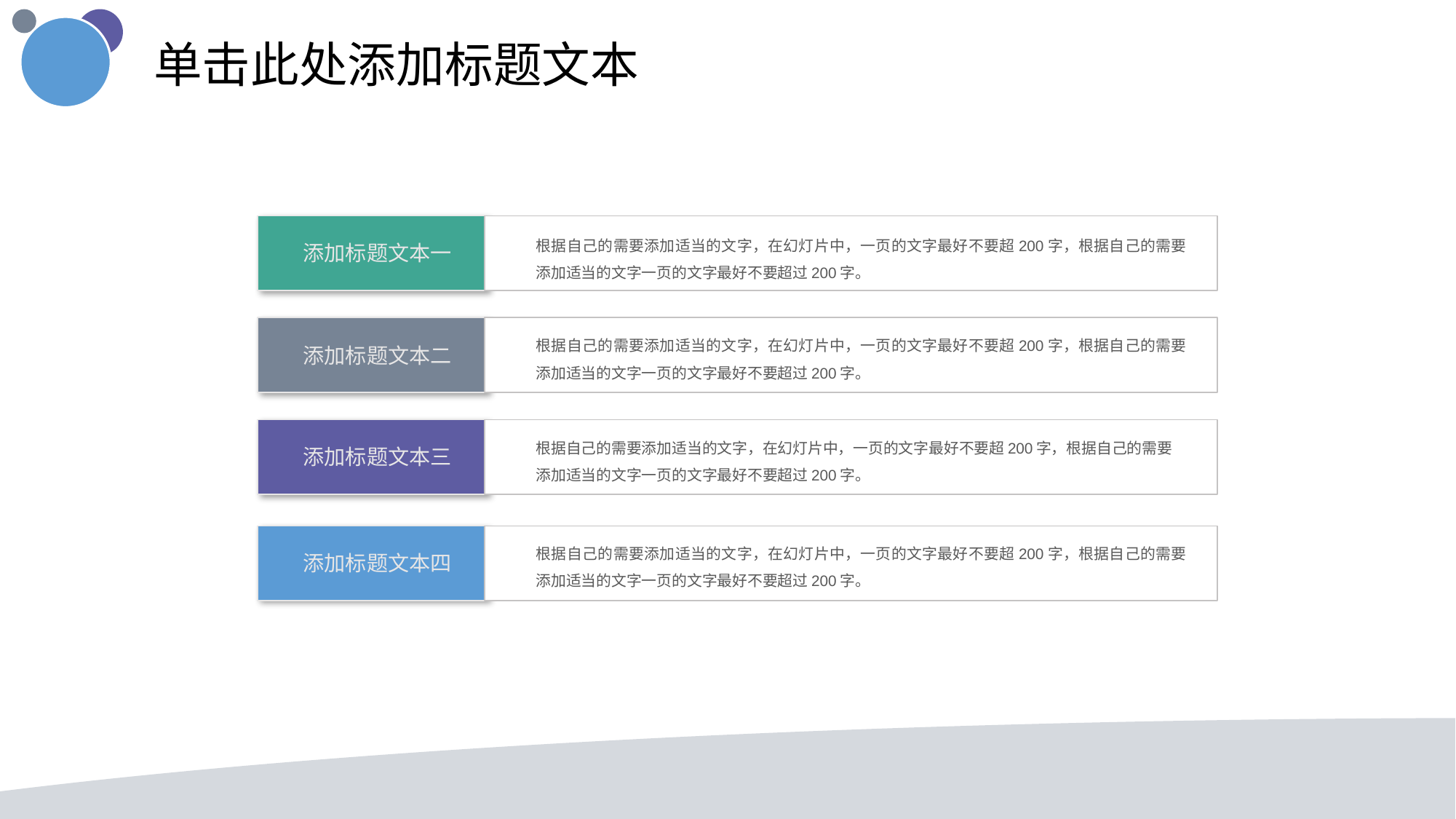

单击此处添加标题文本

根据自己的需要添加适当的文字，在幻灯片中，一页的文字最好不要超200字，根据自己的需要添加适当的文字一页的文字最好不要超过200字。
添加标题文本一

根据自己的需要添加适当的文字，在幻灯片中，一页的文字最好不要超200字，根据自己的需要添加适当的文字一页的文字最好不要超过200字。

添加标题文本二

根据自己的需要添加适当的文字，在幻灯片中，一页的文字最好不要超200字，根据自己的需要添加适当的文字一页的文字最好不要超过200字。
添加标题文本三

根据自己的需要添加适当的文字，在幻灯片中，一页的文字最好不要超200字，根据自己的需要添加适当的文字一页的文字最好不要超过200字。
添加标题文本四